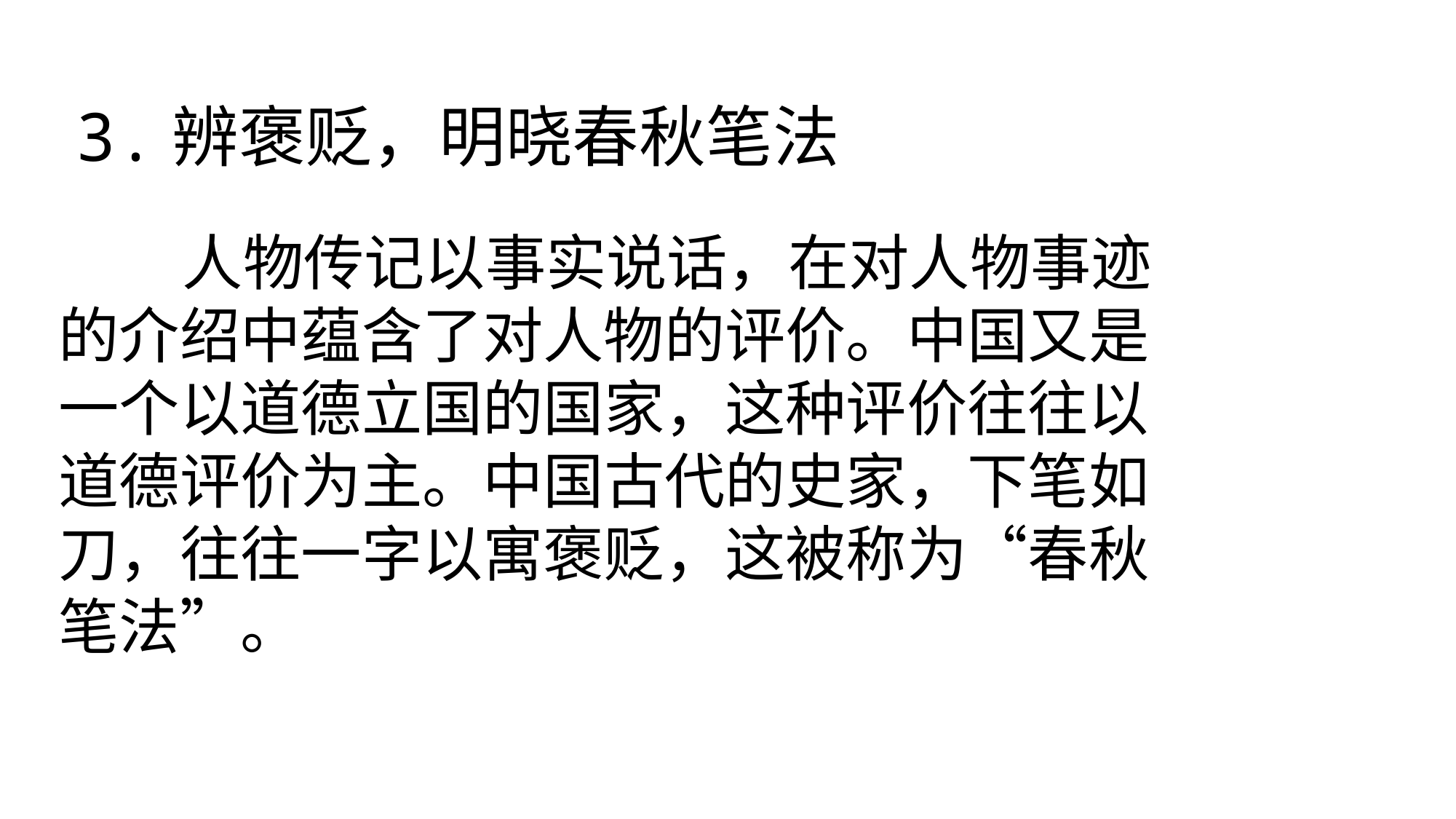

# 3.辨褒贬，明晓春秋笔法
        人物传记以事实说话，在对人物事迹的介绍中蕴含了对人物的评价。中国又是一个以道德立国的国家，这种评价往往以道德评价为主。中国古代的史家，下笔如刀，往往一字以寓褒贬，这被称为“春秋笔法”。